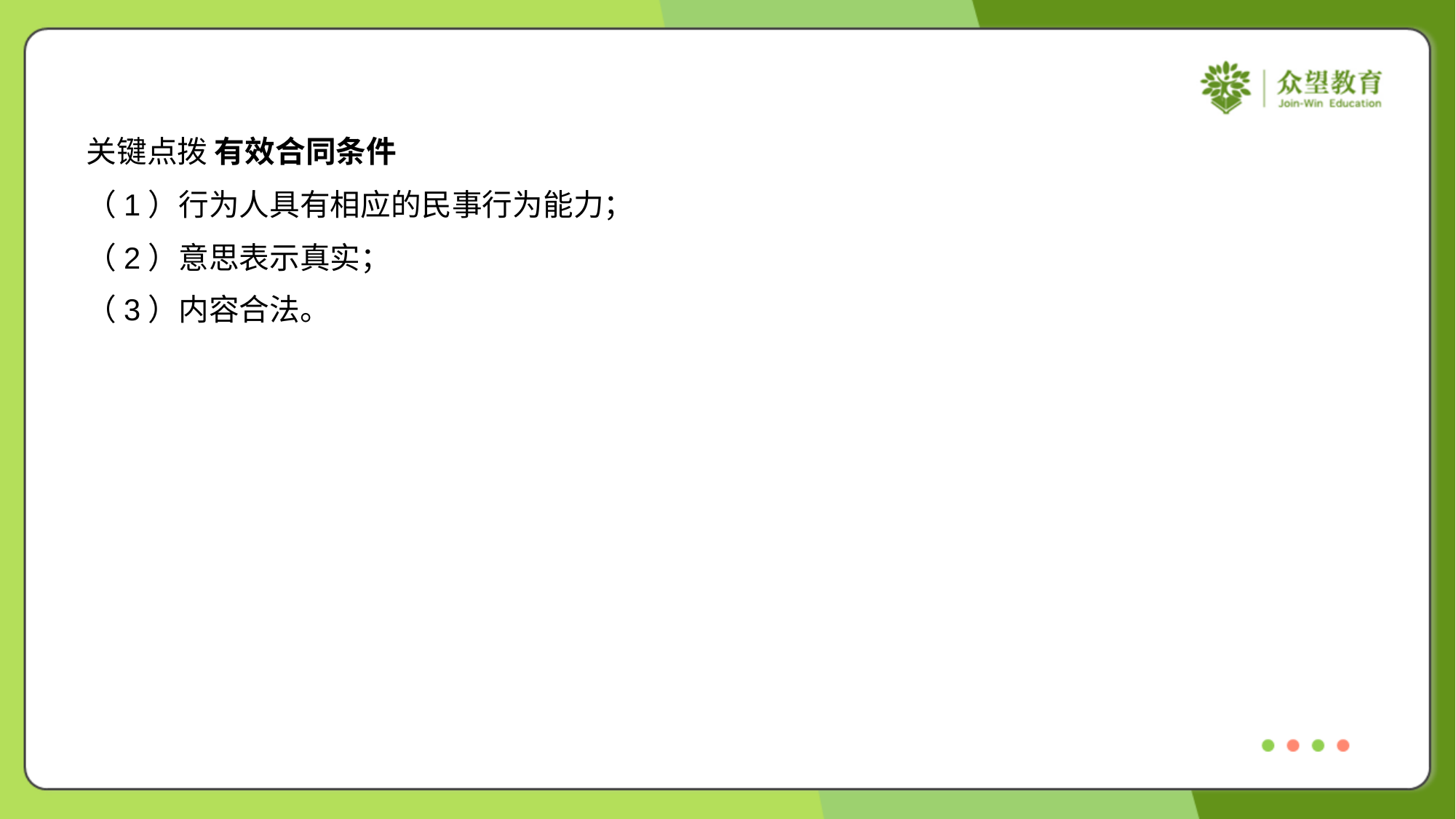

关键点拨 有效合同条件
（1）行为人具有相应的民事行为能力；
（2）意思表示真实；
（3）内容合法。